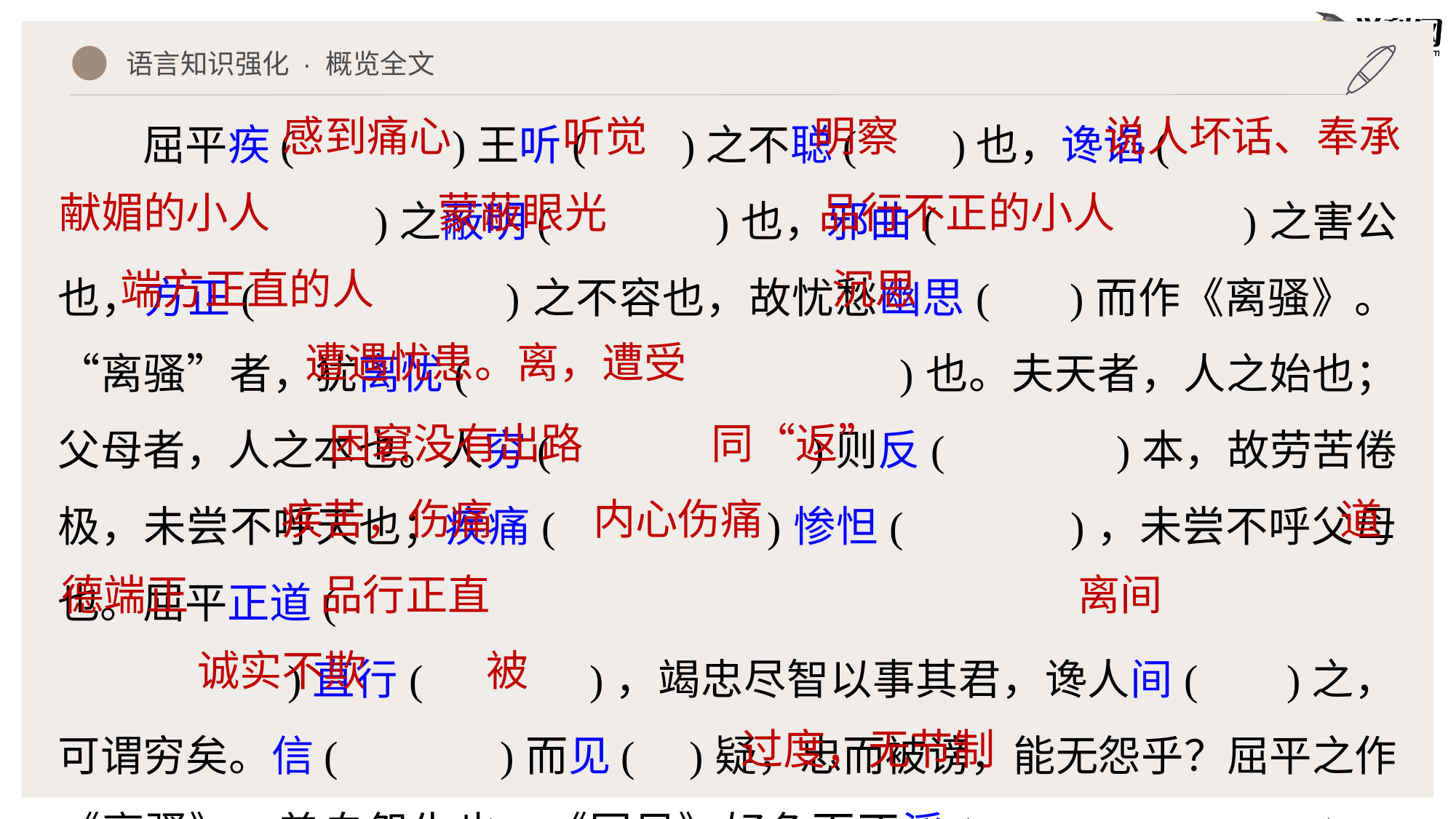

语言知识强化 · 概览全文

屈平疾(               )王听(         )之不聪(         )也，谗谄(
                     )之蔽明(               )也，邪曲(                            )之害公也，方正(                      )之不容也，故忧愁幽思(       )而作《离骚》。“离骚”者，犹离忧(                                       )也。夫天者，人之始也；父母者，人之本也。人穷(                        )则反(                )本，故劳苦倦极，未尝不呼天也；疾痛(                   )惨怛(               )，未尝不呼父母也。屈平正道(
             )直行(               )，竭忠尽智以事其君，谗人间(        )之，可谓穷矣。信(               )而见(     )疑，忠而被谤，能无怨乎？屈平之作《离骚》，盖自怨生也。《国风》好色而不淫(                            )，《小雅》怨诽而
感到痛心
听觉
明察
说人坏话、奉承
献媚的小人
蒙蔽眼光
品行不正的小人
端方正直的人
沉思
遭遇忧患。离，遭受
困窘没有出路
同“返”
疾苦，伤痛
内心伤痛
道
德端正
品行正直
离间
诚实不欺
被
过度，无节制